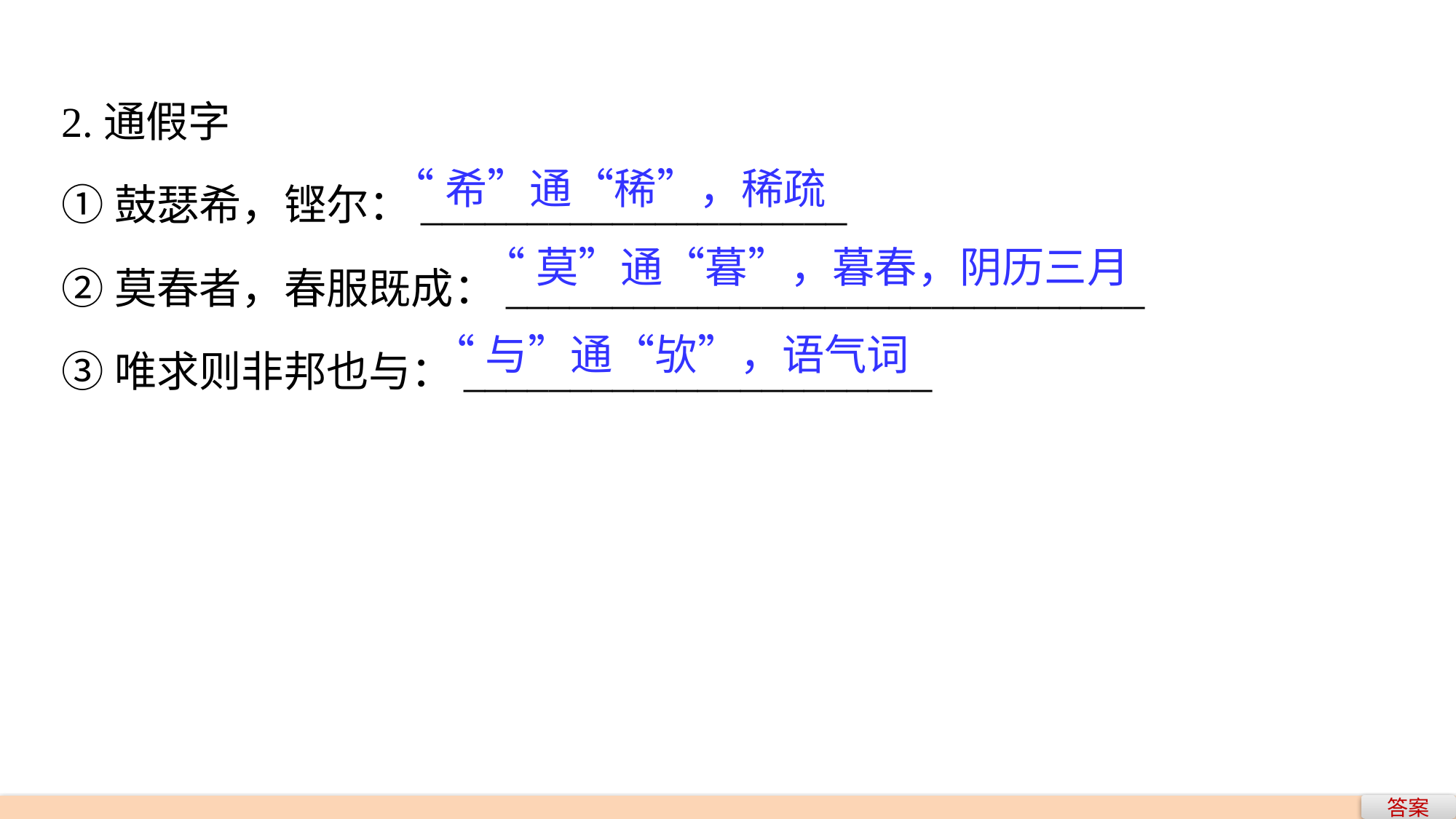

2.通假字
①鼓瑟希，铿尔：____________________
②莫春者，春服既成：______________________________
③唯求则非邦也与：______________________
“希”通“稀”，稀疏
“莫”通“暮”，暮春，阴历三月
“与”通“欤”，语气词
答案